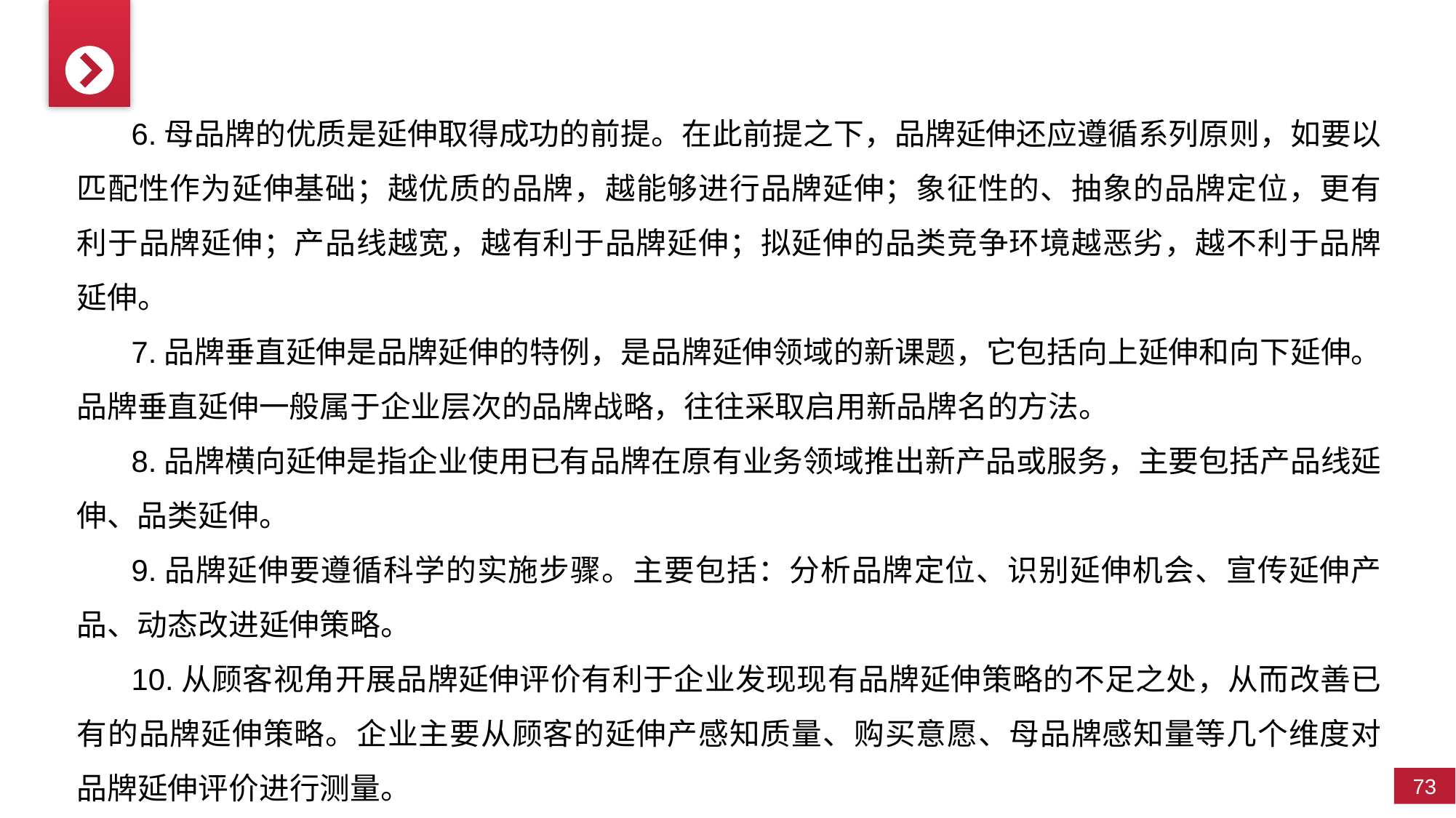

6.母品牌的优质是延伸取得成功的前提。在此前提之下，品牌延伸还应遵循系列原则，如要以匹配性作为延伸基础；越优质的品牌，越能够进行品牌延伸；象征性的、抽象的品牌定位，更有利于品牌延伸；产品线越宽，越有利于品牌延伸；拟延伸的品类竞争环境越恶劣，越不利于品牌延伸。
7.品牌垂直延伸是品牌延伸的特例，是品牌延伸领域的新课题，它包括向上延伸和向下延伸。品牌垂直延伸一般属于企业层次的品牌战略，往往采取启用新品牌名的方法。
8.品牌横向延伸是指企业使用已有品牌在原有业务领域推出新产品或服务，主要包括产品线延伸、品类延伸。
9.品牌延伸要遵循科学的实施步骤。主要包括：分析品牌定位、识别延伸机会、宣传延伸产品、动态改进延伸策略。
10.从顾客视角开展品牌延伸评价有利于企业发现现有品牌延伸策略的不足之处，从而改善已有的品牌延伸策略。企业主要从顾客的延伸产感知质量、购买意愿、母品牌感知量等几个维度对品牌延伸评价进行测量。